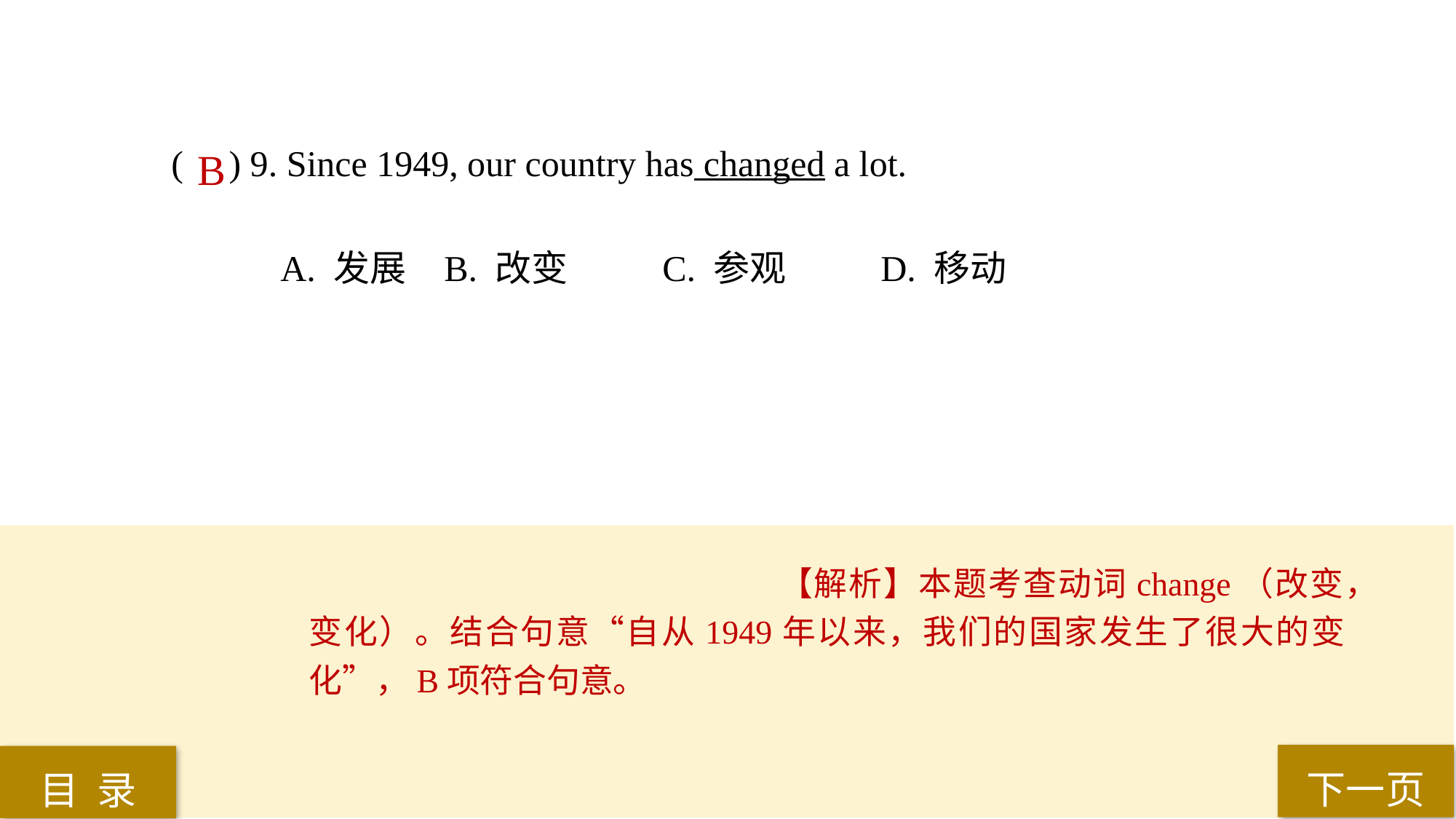

(     ) 9. Since 1949, our country has changed a lot.

A. 发展 	B. 改变 	C. 参观 	D. 移动
B
【解析】本题考查动词change（改变，变化）。结合句意“自从1949年以来，我们的国家发生了很大的变化”，B项符合句意。